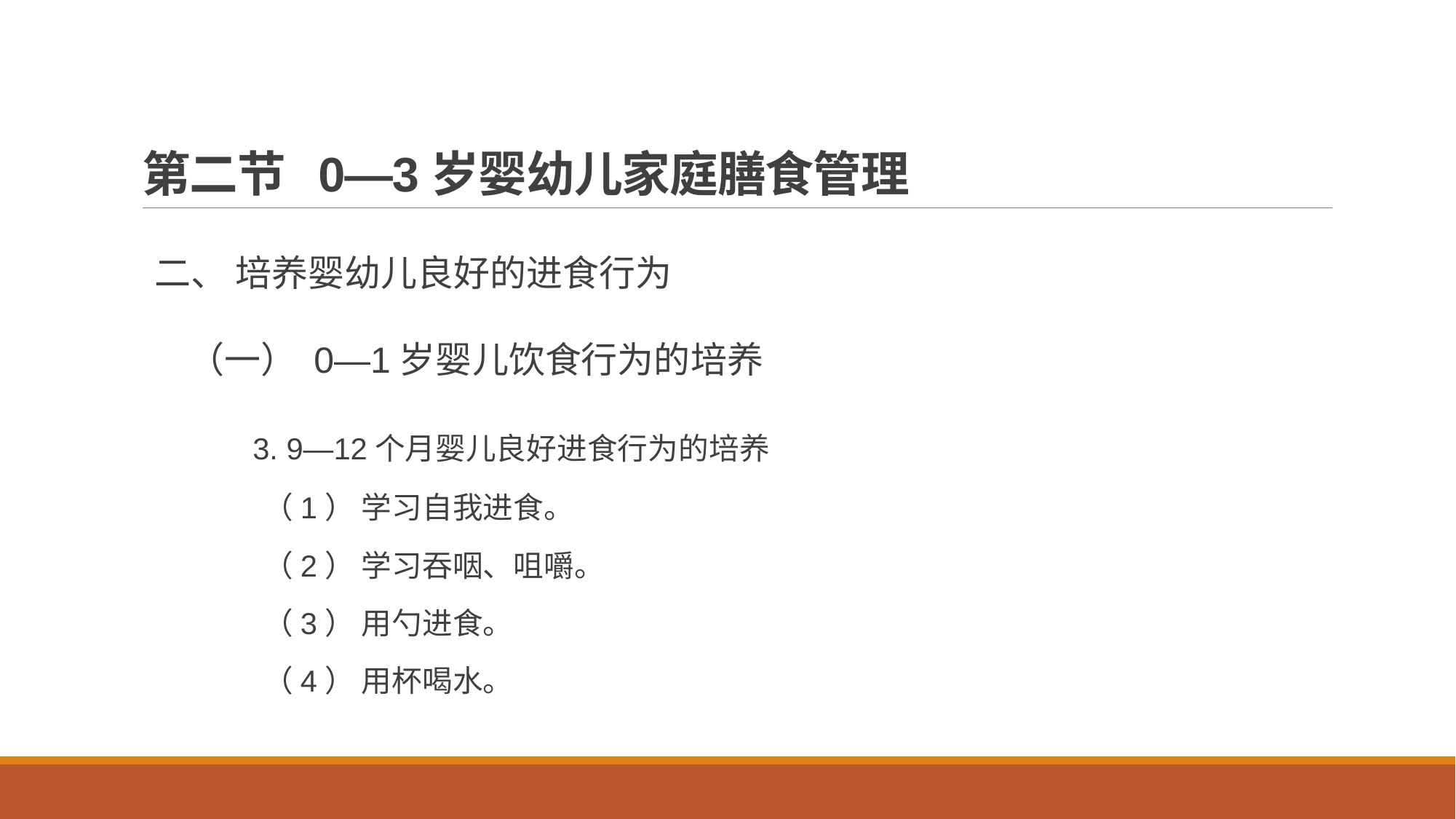

# 第二节  0—3岁婴幼儿家庭膳食管理
二、 培养婴幼儿良好的进食行为
   （一） 0—1岁婴儿饮食行为的培养
          3. 9—12个月婴儿良好进食行为的培养
               （1） 学习自我进食。
               （2） 学习吞咽、咀嚼。
               （3） 用勺进食。
               （4） 用杯喝水。